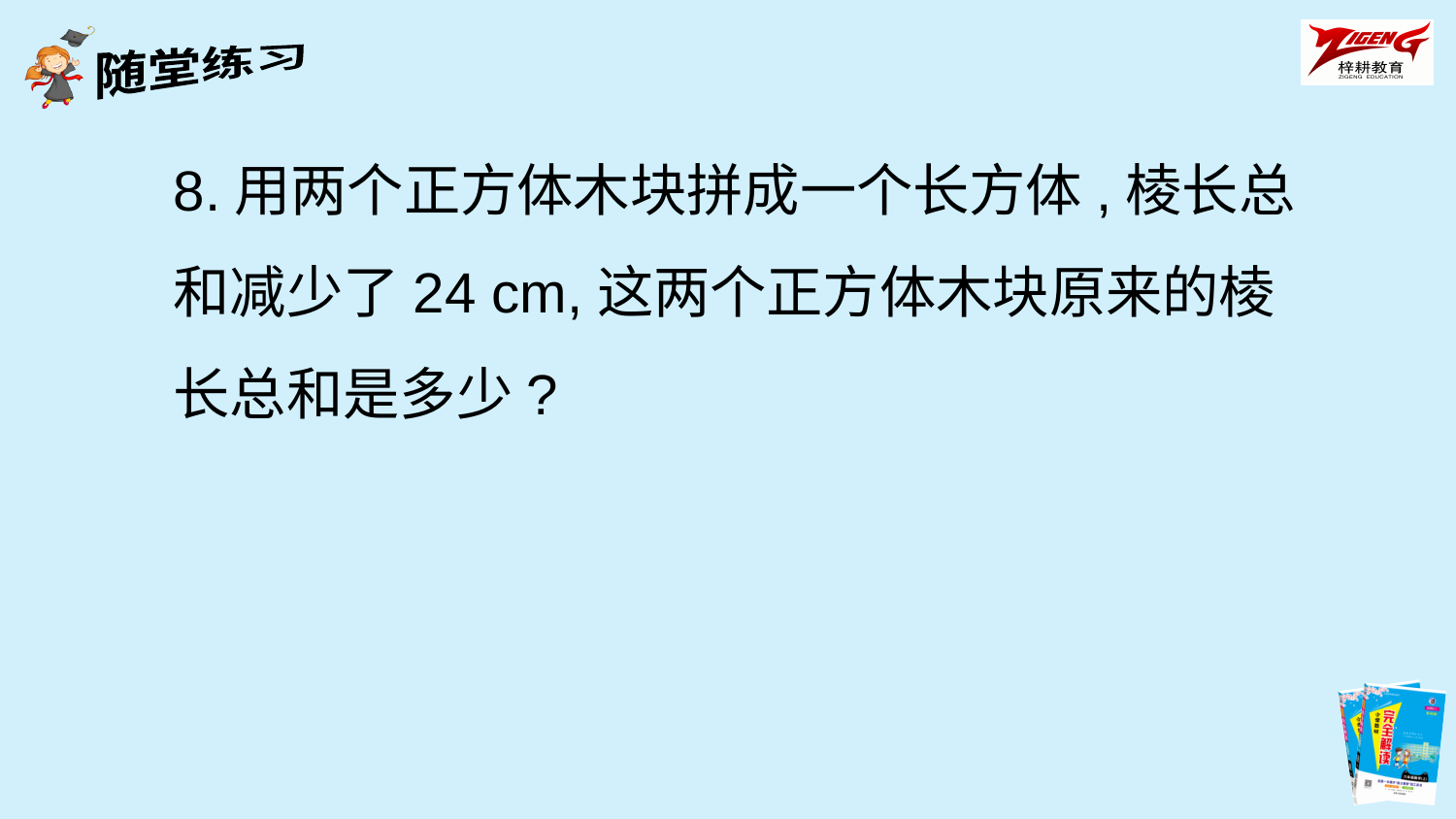

8.用两个正方体木块拼成一个长方体,棱长总和减少了24 cm,这两个正方体木块原来的棱长总和是多少?